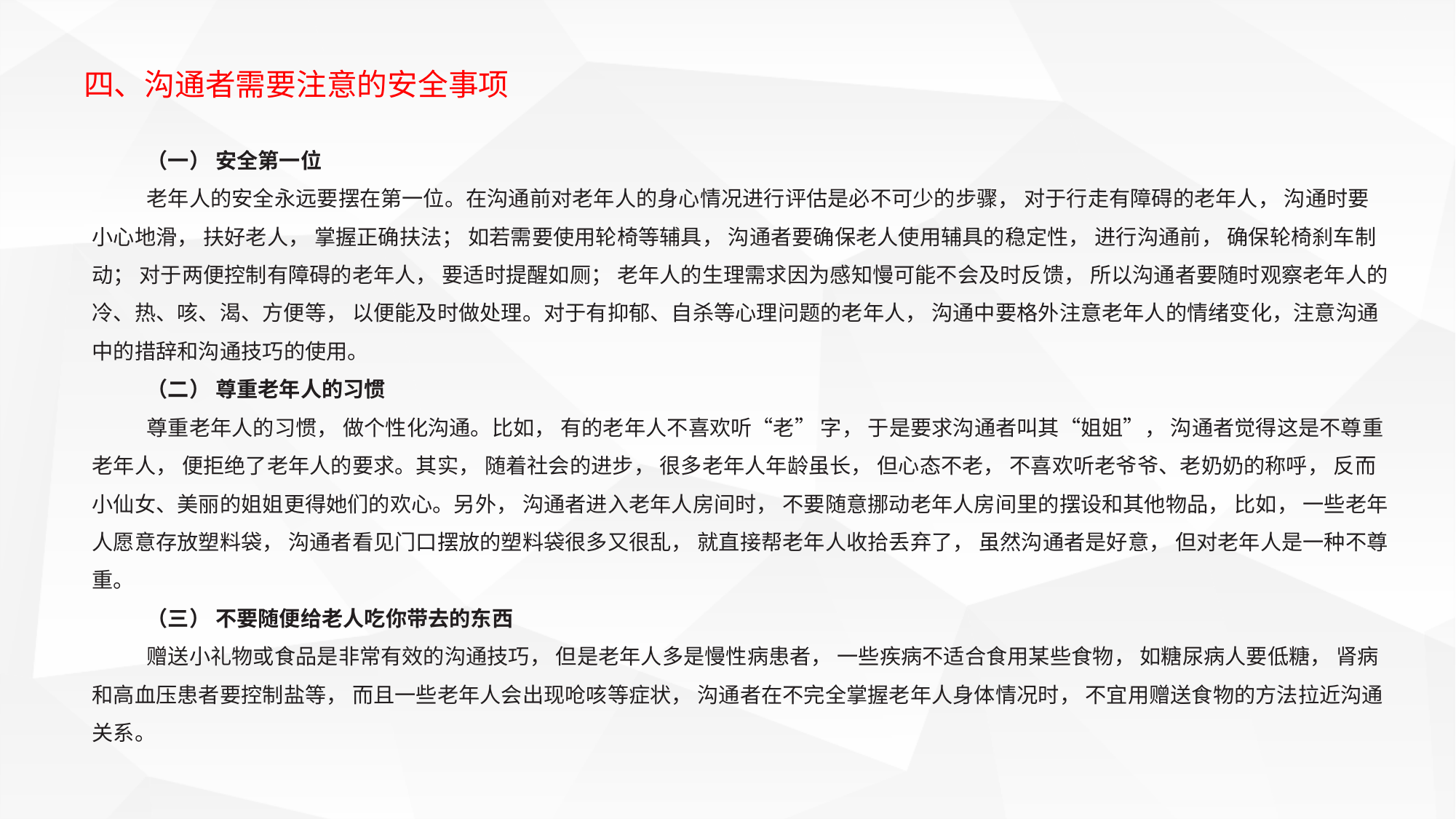

四、沟通者需要注意的安全事项
（一） 安全第一位
老年人的安全永远要摆在第一位。在沟通前对老年人的身心情况进行评估是必不可少的步骤， 对于行走有障碍的老年人， 沟通时要小心地滑， 扶好老人， 掌握正确扶法； 如若需要使用轮椅等辅具， 沟通者要确保老人使用辅具的稳定性， 进行沟通前， 确保轮椅刹车制动； 对于两便控制有障碍的老年人， 要适时提醒如厕； 老年人的生理需求因为感知慢可能不会及时反馈， 所以沟通者要随时观察老年人的冷、热、咳、渴、方便等， 以便能及时做处理。对于有抑郁、自杀等心理问题的老年人， 沟通中要格外注意老年人的情绪变化，注意沟通中的措辞和沟通技巧的使用。
（二） 尊重老年人的习惯
尊重老年人的习惯， 做个性化沟通。比如， 有的老年人不喜欢听“老” 字， 于是要求沟通者叫其“姐姐”， 沟通者觉得这是不尊重老年人， 便拒绝了老年人的要求。其实， 随着社会的进步， 很多老年人年龄虽长， 但心态不老， 不喜欢听老爷爷、老奶奶的称呼， 反而小仙女、美丽的姐姐更得她们的欢心。另外， 沟通者进入老年人房间时， 不要随意挪动老年人房间里的摆设和其他物品， 比如， 一些老年人愿意存放塑料袋， 沟通者看见门口摆放的塑料袋很多又很乱， 就直接帮老年人收拾丢弃了， 虽然沟通者是好意， 但对老年人是一种不尊重。
（三） 不要随便给老人吃你带去的东西
赠送小礼物或食品是非常有效的沟通技巧， 但是老年人多是慢性病患者， 一些疾病不适合食用某些食物， 如糖尿病人要低糖， 肾病和高血压患者要控制盐等， 而且一些老年人会出现呛咳等症状， 沟通者在不完全掌握老年人身体情况时， 不宜用赠送食物的方法拉近沟通关系。